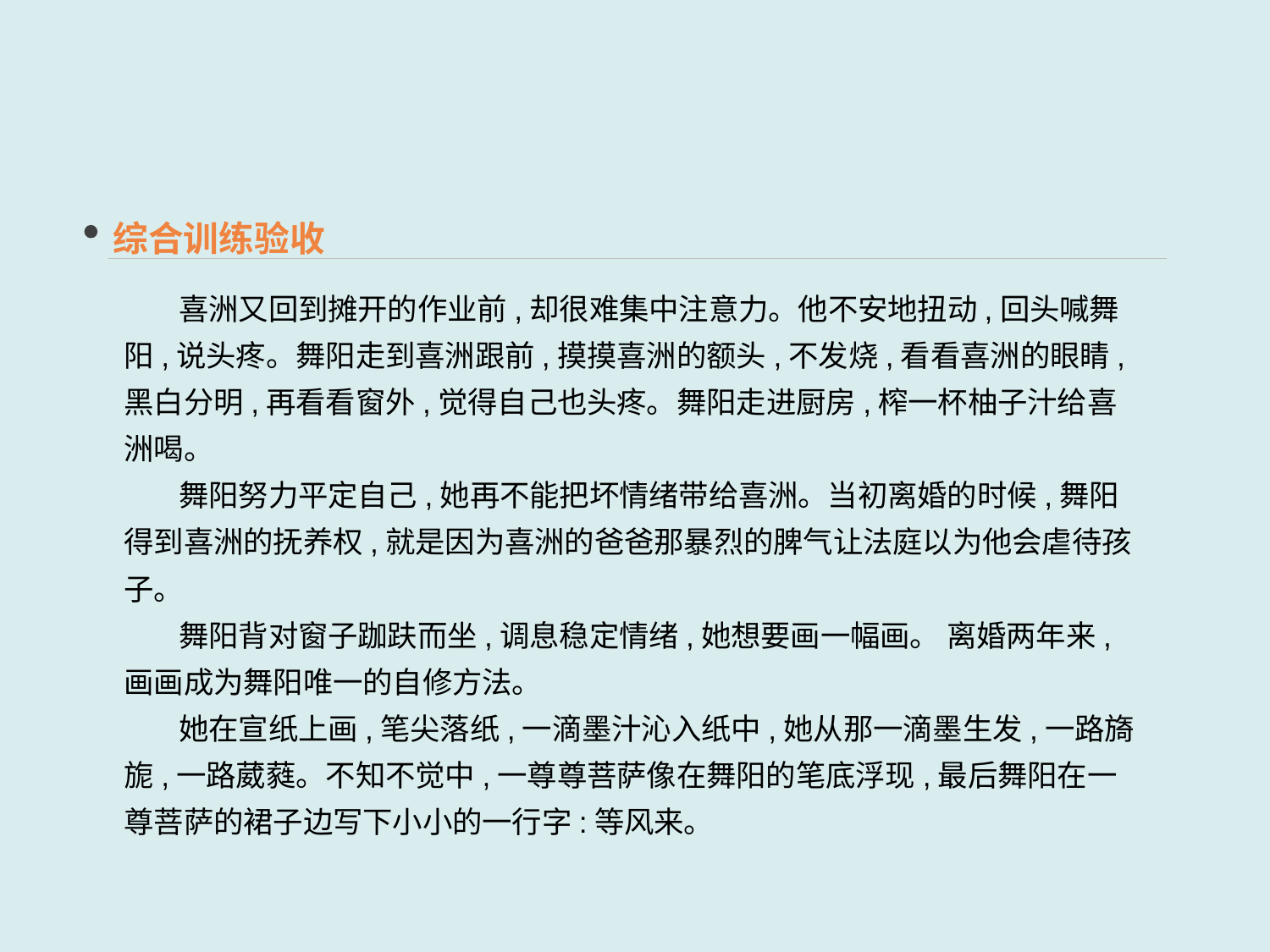

综合训练验收

       喜洲又回到摊开的作业前,却很难集中注意力。他不安地扭动,回头喊舞阳,说头疼。舞阳走到喜洲跟前,摸摸喜洲的额头,不发烧,看看喜洲的眼睛,黑白分明,再看看窗外,觉得自己也头疼。舞阳走进厨房,榨一杯柚子汁给喜洲喝。
       舞阳努力平定自己,她再不能把坏情绪带给喜洲。当初离婚的时候,舞阳得到喜洲的抚养权,就是因为喜洲的爸爸那暴烈的脾气让法庭以为他会虐待孩子。
       舞阳背对窗子跏趺而坐,调息稳定情绪,她想要画一幅画。 离婚两年来,画画成为舞阳唯一的自修方法。
       她在宣纸上画,笔尖落纸,一滴墨汁沁入纸中,她从那一滴墨生发,一路旖旎,一路葳蕤。不知不觉中,一尊尊菩萨像在舞阳的笔底浮现,最后舞阳在一尊菩萨的裙子边写下小小的一行字:等风来。